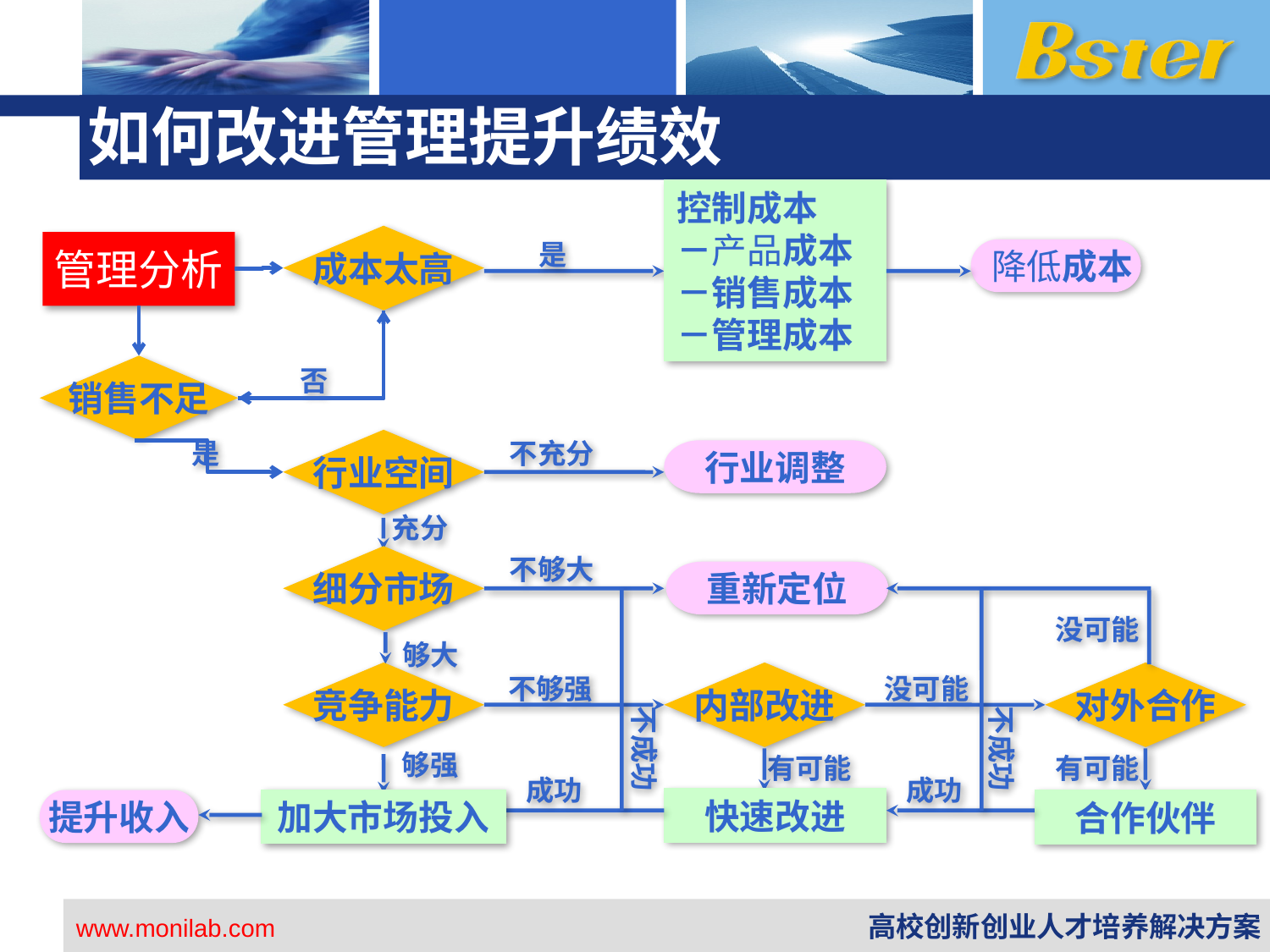

# 如何改进管理提升绩效
控制成本
－产品成本
－销售成本
－管理成本
成本太高
是
管理分析
降低成本

销售不足
否
是
不充分
行业空间
行业调整

充分

不够大
细分市场
重新定位

没可能
够大

竞争能力
内部改进
对外合作
不够强
没可能
不成功
不成功

够强
有可能
有可能

成功
成功
快速改进
加大市场投入
合作伙伴
提升收入